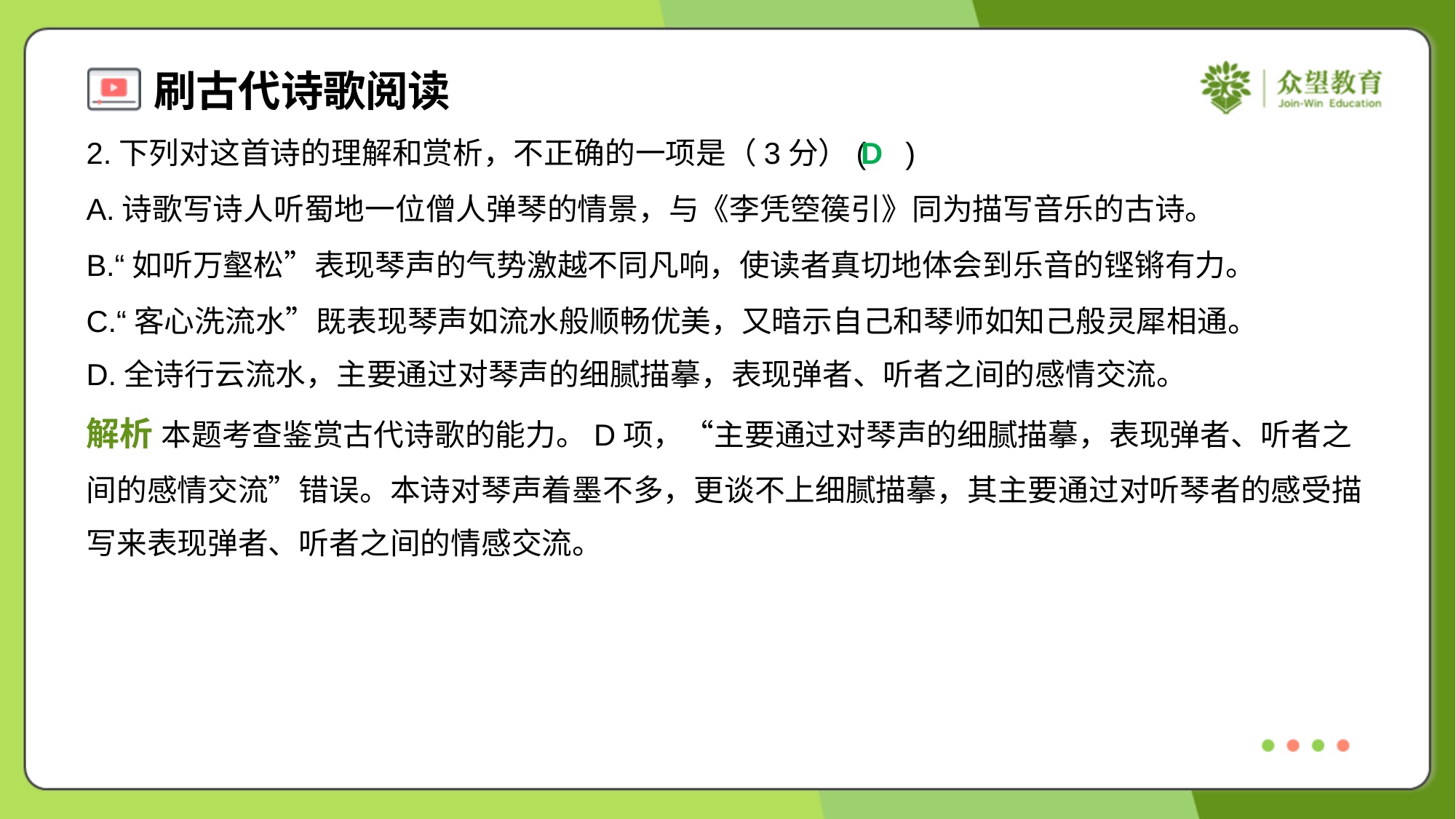

2.下列对这首诗的理解和赏析，不正确的一项是（3分）(     )
D
A.诗歌写诗人听蜀地一位僧人弹琴的情景，与《李凭箜篌引》同为描写音乐的古诗。
B.“如听万壑松”表现琴声的气势激越不同凡响，使读者真切地体会到乐音的铿锵有力。
C.“客心洗流水”既表现琴声如流水般顺畅优美，又暗示自己和琴师如知己般灵犀相通。
D.全诗行云流水，主要通过对琴声的细腻描摹，表现弹者、听者之间的感情交流。
解析 本题考查鉴赏古代诗歌的能力。D项，“主要通过对琴声的细腻描摹，表现弹者、听者之
间的感情交流”错误。本诗对琴声着墨不多，更谈不上细腻描摹，其主要通过对听琴者的感受描
写来表现弹者、听者之间的情感交流。